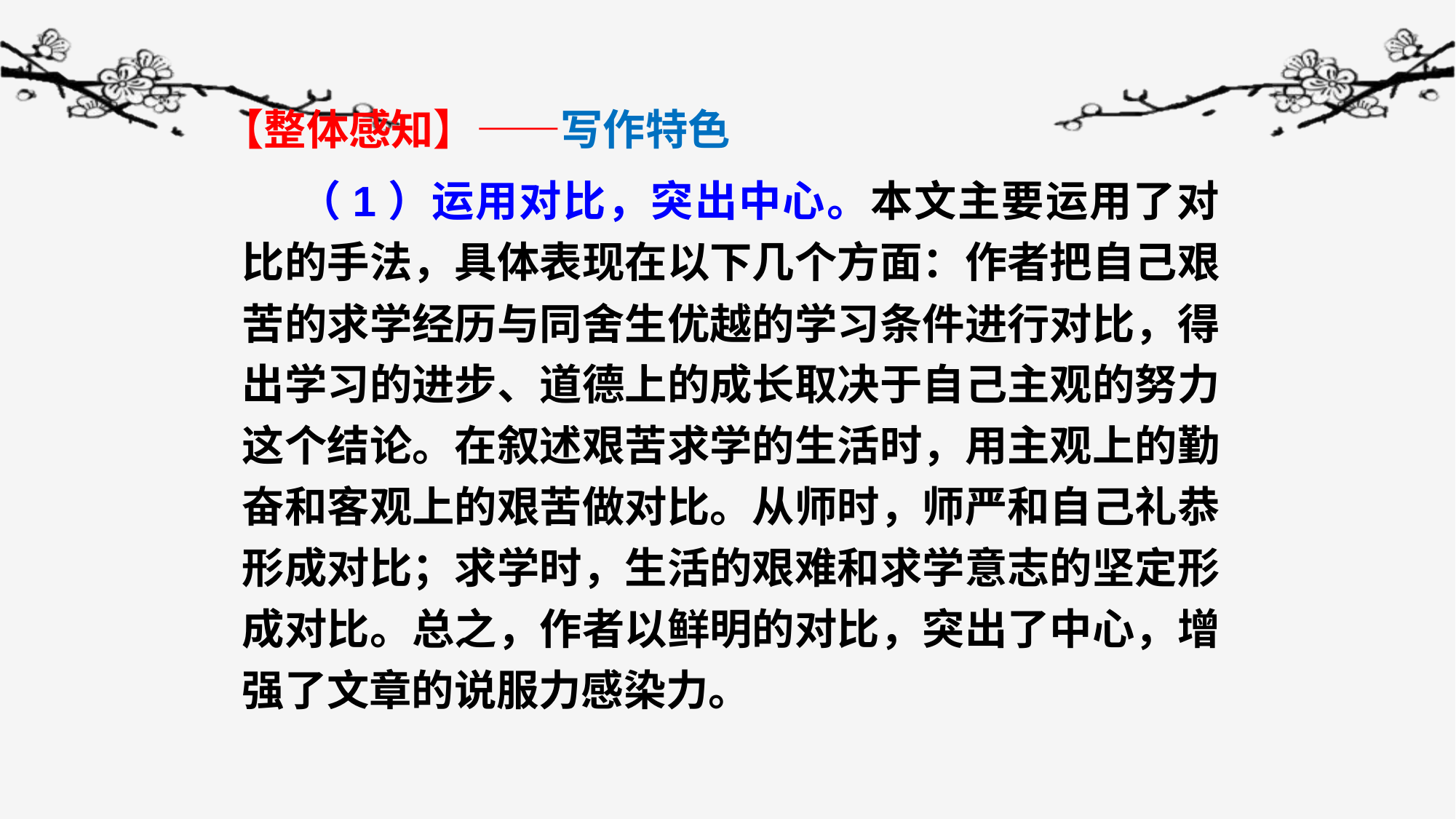

【整体感知】——写作特色
    （1）运用对比，突出中心。本文主要运用了对比的手法，具体表现在以下几个方面：作者把自己艰苦的求学经历与同舍生优越的学习条件进行对比，得出学习的进步、道德上的成长取决于自己主观的努力这个结论。在叙述艰苦求学的生活时，用主观上的勤奋和客观上的艰苦做对比。从师时，师严和自己礼恭形成对比；求学时，生活的艰难和求学意志的坚定形成对比。总之，作者以鲜明的对比，突出了中心，增强了文章的说服力感染力。